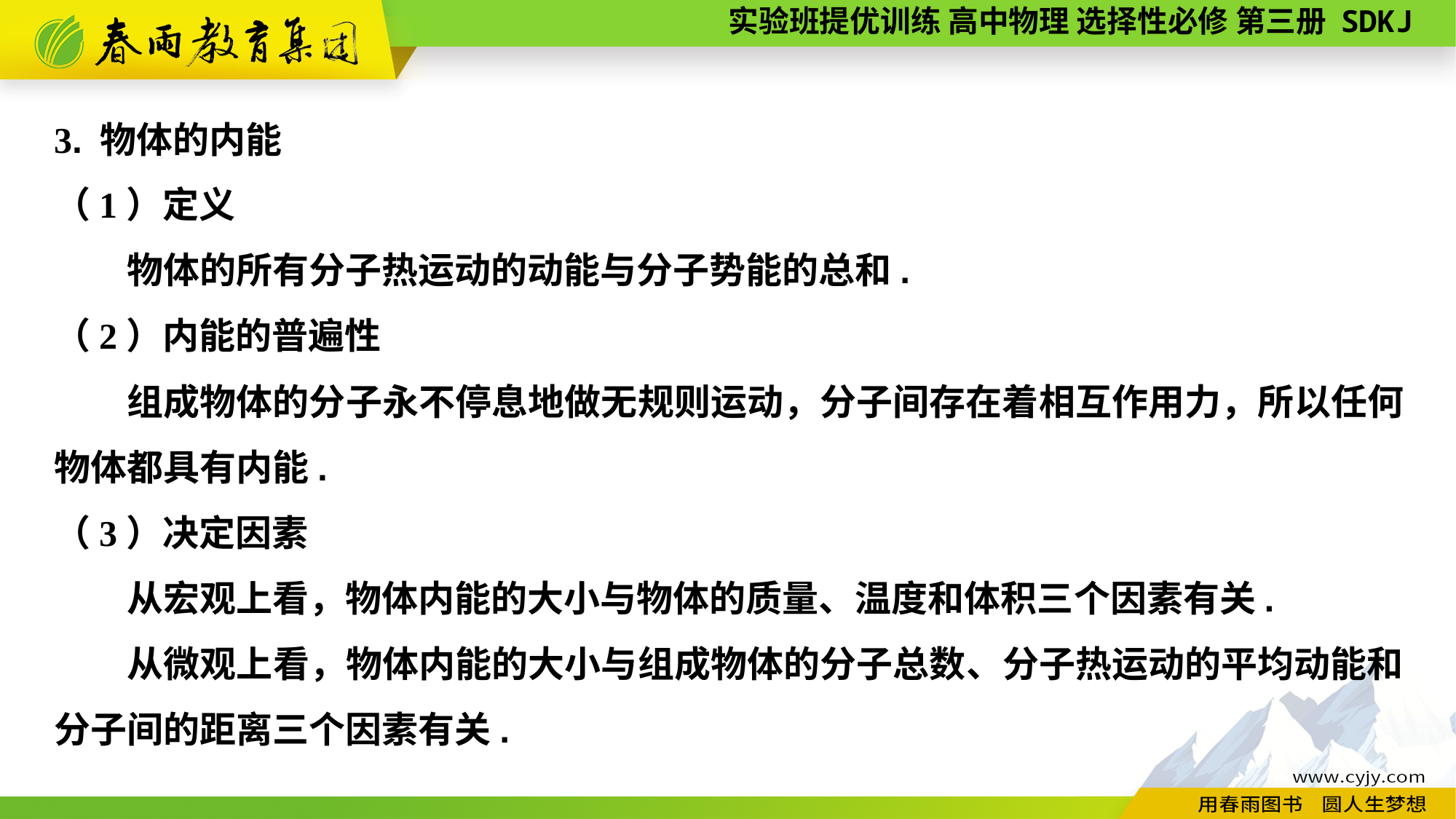

3. 物体的内能
（1）定义
物体的所有分子热运动的动能与分子势能的总和.
（2）内能的普遍性
组成物体的分子永不停息地做无规则运动，分子间存在着相互作用力，所以任何物体都具有内能.
（3）决定因素
从宏观上看，物体内能的大小与物体的质量、温度和体积三个因素有关.
从微观上看，物体内能的大小与组成物体的分子总数、分子热运动的平均动能和分子间的距离三个因素有关.